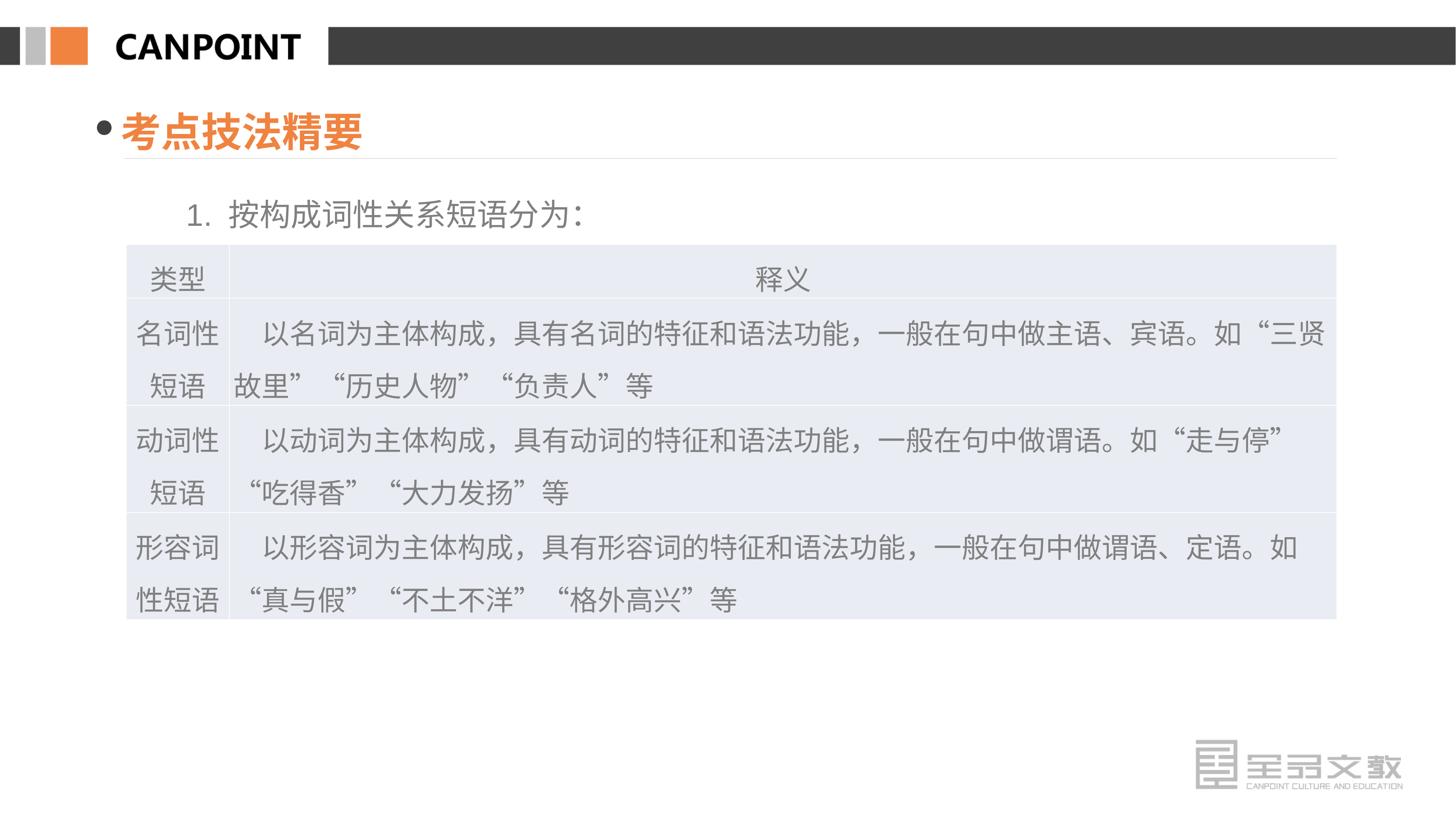

考点技法精要

1. 按构成词性关系短语分为：
| 类型 | 释义 |
| --- | --- |
| 名词性短语 | 以名词为主体构成，具有名词的特征和语法功能，一般在句中做主语、宾语。如“三贤故里”“历史人物”“负责人”等 |
| 动词性短语 | 以动词为主体构成，具有动词的特征和语法功能，一般在句中做谓语。如“走与停”“吃得香”“大力发扬”等 |
| 形容词性短语 | 以形容词为主体构成，具有形容词的特征和语法功能，一般在句中做谓语、定语。如“真与假”“不土不洋”“格外高兴”等 |